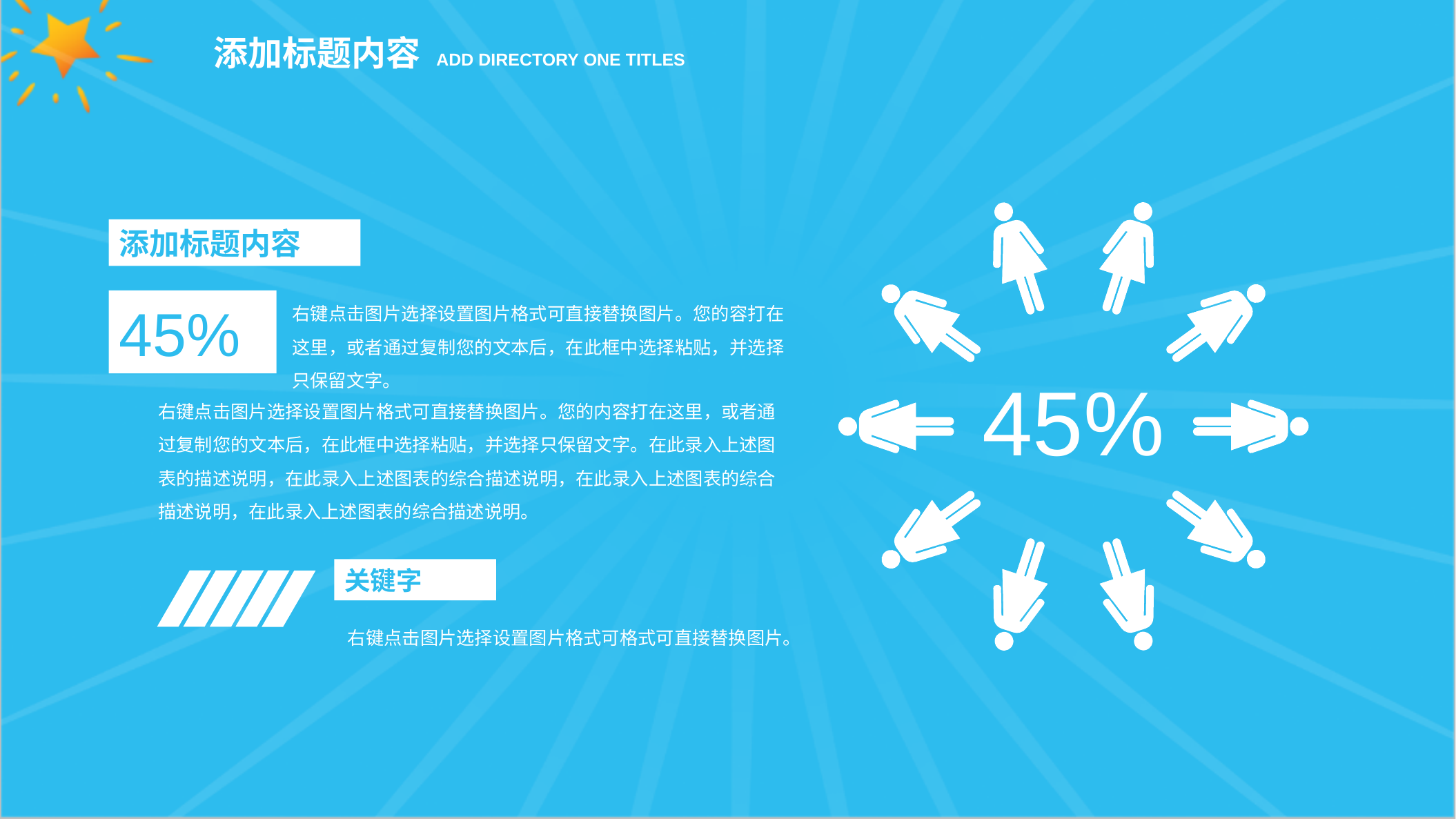

添加标题内容
右键点击图片选择设置图片格式可直接替换图片。您的容打在这里，或者通过复制您的文本后，在此框中选择粘贴，并选择只保留文字。
45%
45%
右键点击图片选择设置图片格式可直接替换图片。您的内容打在这里，或者通过复制您的文本后，在此框中选择粘贴，并选择只保留文字。在此录入上述图表的描述说明，在此录入上述图表的综合描述说明，在此录入上述图表的综合描述说明，在此录入上述图表的综合描述说明。
关键字

右键点击图片选择设置图片格式可格式可直接替换图片。